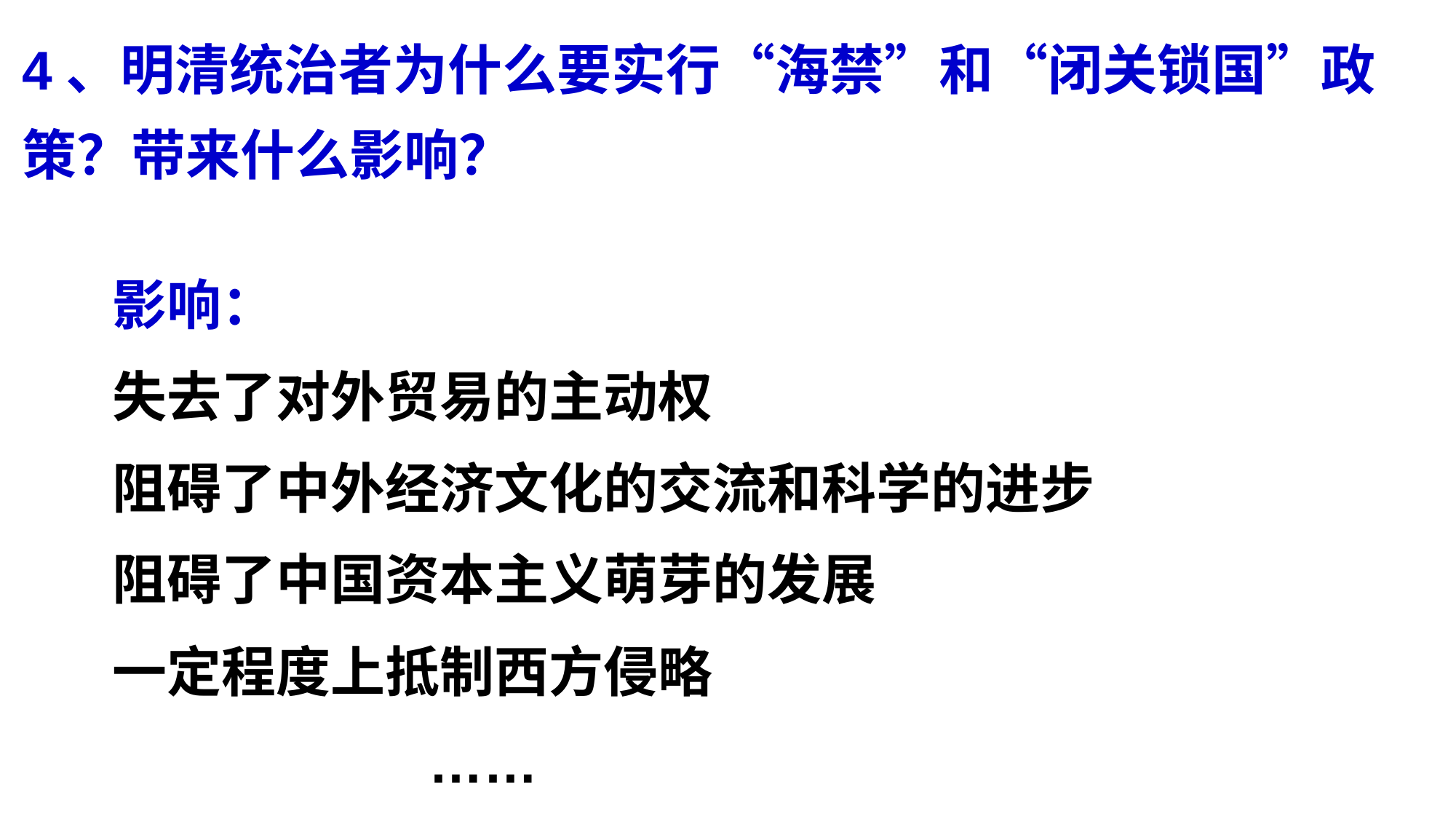

4、明清统治者为什么要实行“海禁”和“闭关锁国”政策？带来什么影响？
影响：
失去了对外贸易的主动权
阻碍了中外经济文化的交流和科学的进步
阻碍了中国资本主义萌芽的发展
一定程度上抵制西方侵略
                     ……